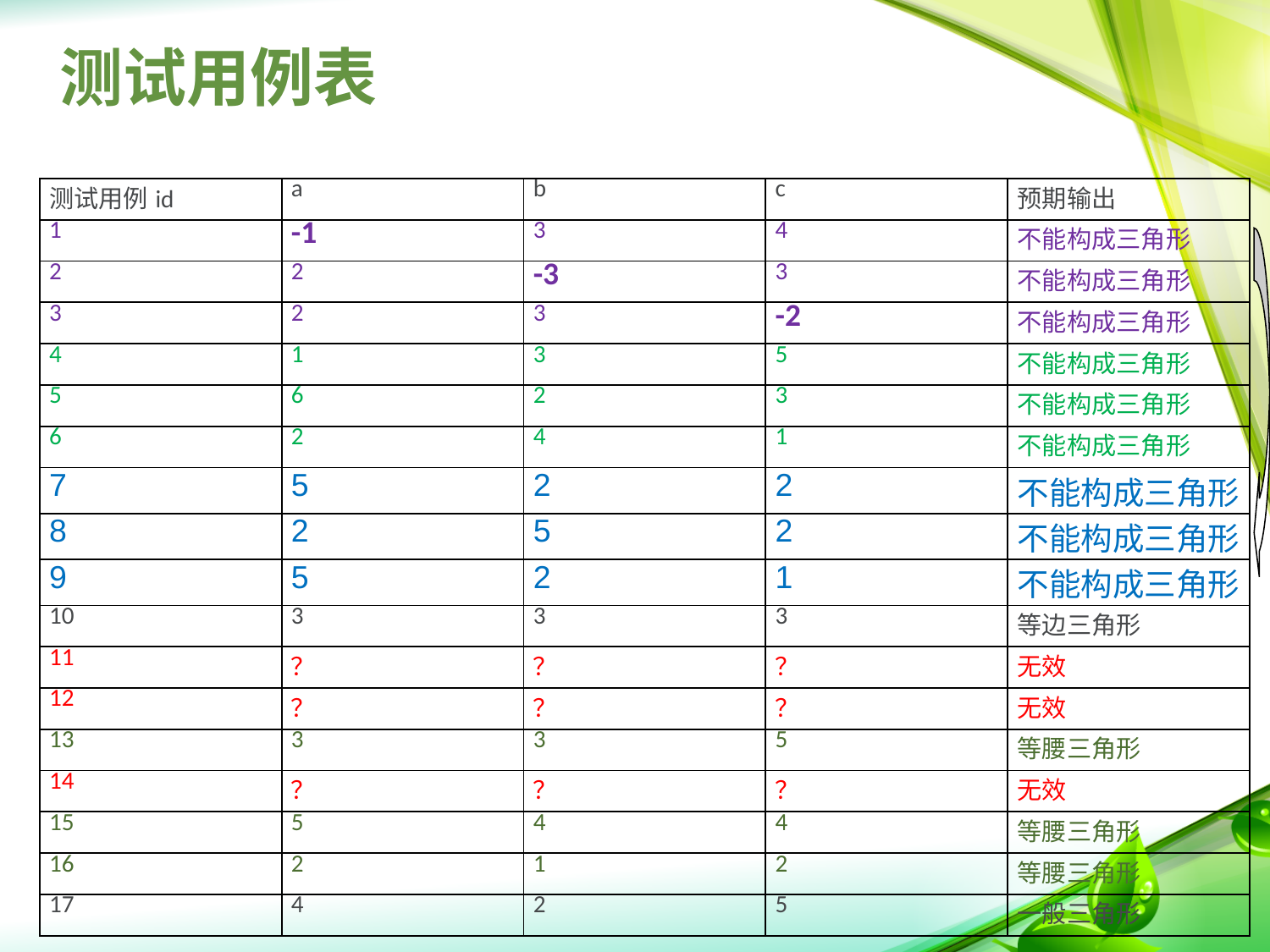

# 测试用例表
| 测试用例id | a | b | c | 预期输出 |
| --- | --- | --- | --- | --- |
| 1 | -1 | 3 | 4 | 不能构成三角形 |
| 2 | 2 | -3 | 3 | 不能构成三角形 |
| 3 | 2 | 3 | -2 | 不能构成三角形 |
| 4 | 1 | 3 | 5 | 不能构成三角形 |
| 5 | 6 | 2 | 3 | 不能构成三角形 |
| 6 | 2 | 4 | 1 | 不能构成三角形 |
| 7 | 5 | 2 | 2 | 不能构成三角形 |
| 8 | 2 | 5 | 2 | 不能构成三角形 |
| 9 | 5 | 2 | 1 | 不能构成三角形 |
| 10 | 3 | 3 | 3 | 等边三角形 |
| 11 | ？ | ？ | ？ | 无效 |
| 12 | ？ | ？ | ？ | 无效 |
| 13 | 3 | 3 | 5 | 等腰三角形 |
| 14 | ？ | ？ | ？ | 无效 |
| 15 | 5 | 4 | 4 | 等腰三角形 |
| 16 | 2 | 1 | 2 | 等腰三角形 |
| 17 | 4 | 2 | 5 | 一般三角形 |